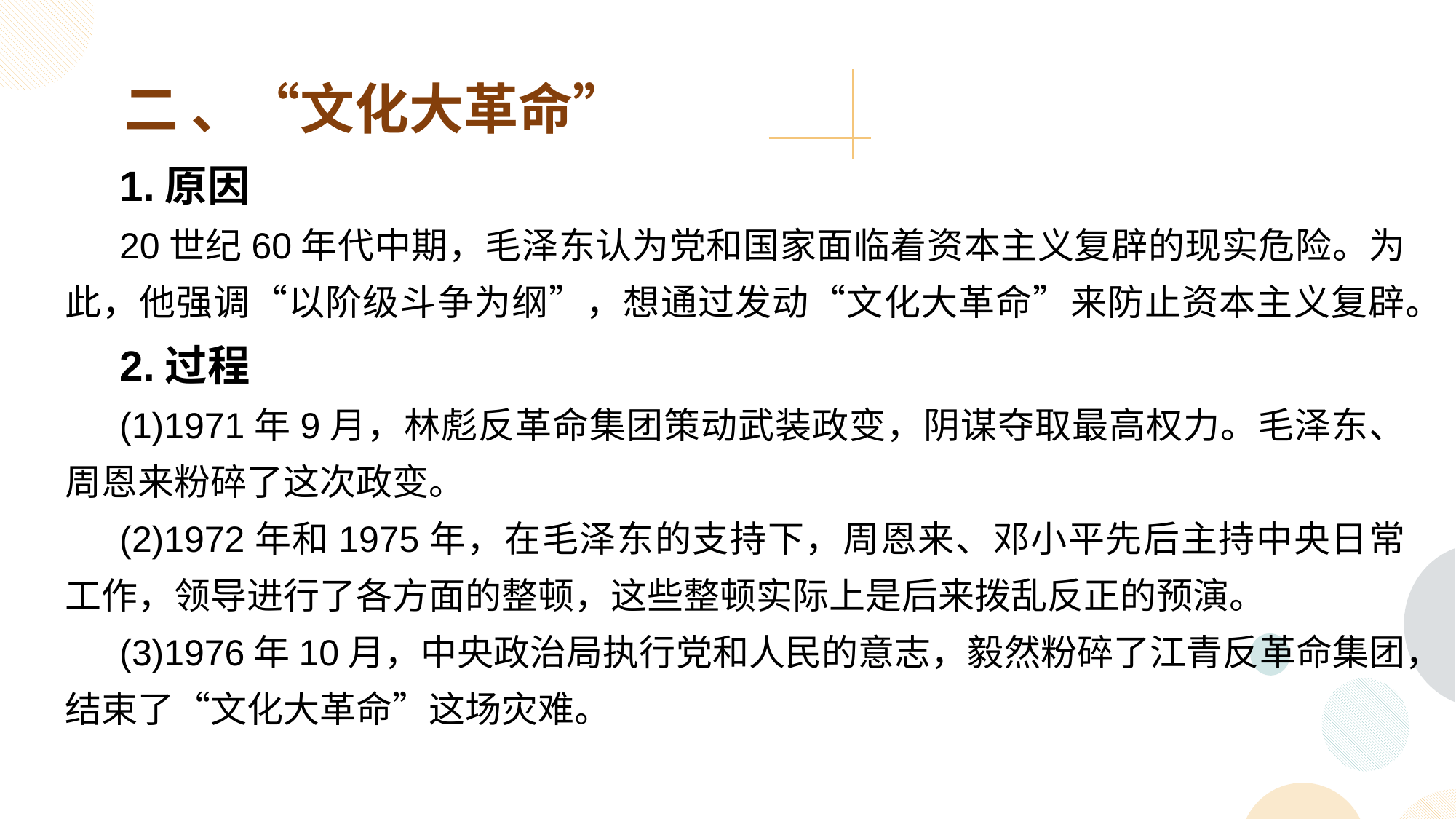

二 、“文化大革命”
1.原因
20世纪60年代中期，毛泽东认为党和国家面临着资本主义复辟的现实危险。为此，他强调“以阶级斗争为纲”，想通过发动“文化大革命”来防止资本主义复辟。
2.过程
(1)1971年9月，林彪反革命集团策动武装政变，阴谋夺取最高权力。毛泽东、周恩来粉碎了这次政变。
(2)1972年和1975年，在毛泽东的支持下，周恩来、邓小平先后主持中央日常工作，领导进行了各方面的整顿，这些整顿实际上是后来拨乱反正的预演。
(3)1976年10月，中央政治局执行党和人民的意志，毅然粉碎了江青反革命集团，结束了“文化大革命”这场灾难。